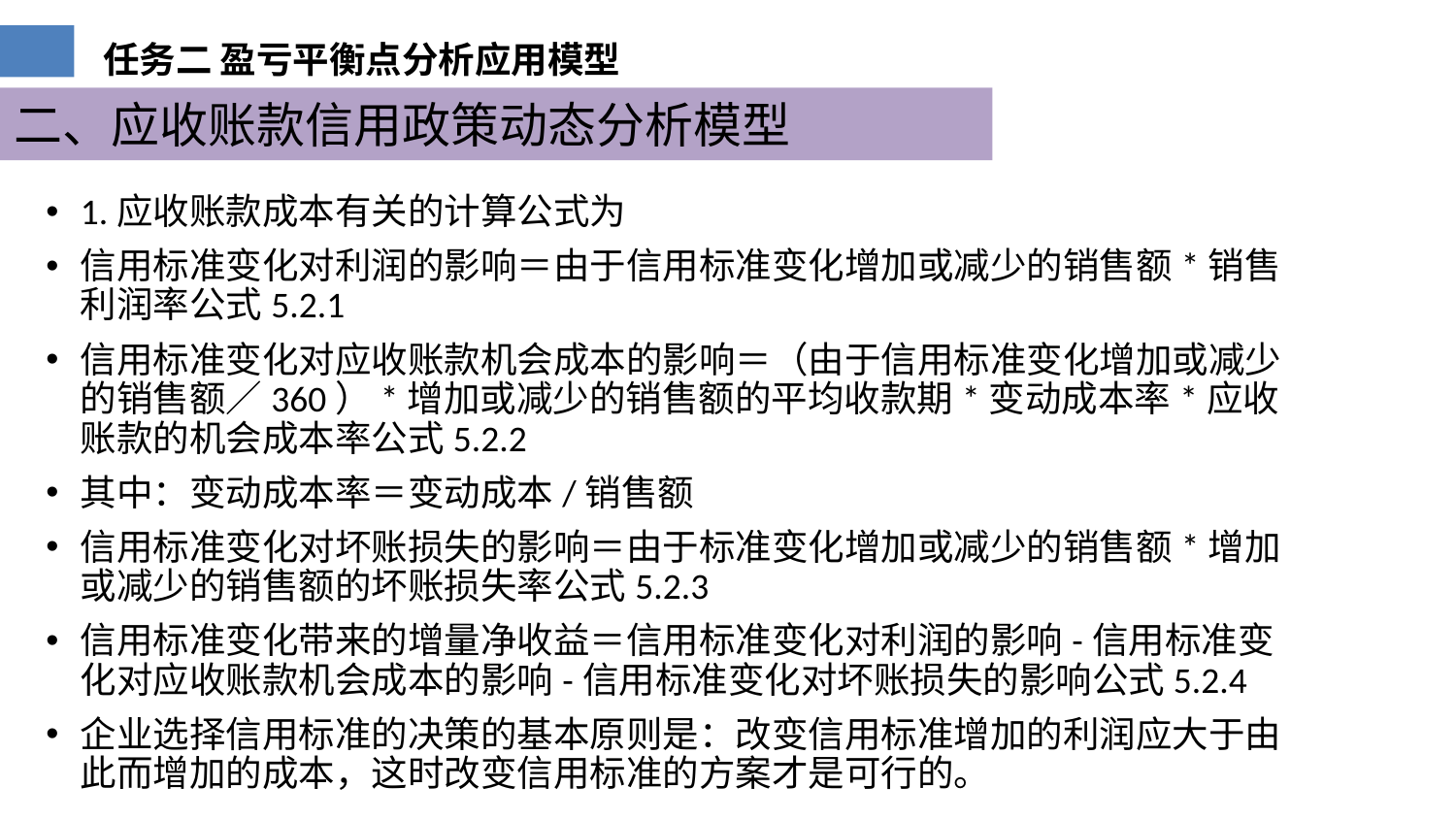

二、应收账款信用政策动态分析模型
1.应收账款成本有关的计算公式为
信用标准变化对利润的影响＝由于信用标准变化增加或减少的销售额*销售利润率公式5.2.1
信用标准变化对应收账款机会成本的影响＝（由于信用标准变化增加或减少的销售额／360）*增加或减少的销售额的平均收款期*变动成本率*应收账款的机会成本率公式5.2.2
其中：变动成本率＝变动成本/销售额
信用标准变化对坏账损失的影响＝由于标准变化增加或减少的销售额*增加或减少的销售额的坏账损失率公式5.2.3
信用标准变化带来的增量净收益＝信用标准变化对利润的影响-信用标准变化对应收账款机会成本的影响-信用标准变化对坏账损失的影响公式5.2.4
企业选择信用标准的决策的基本原则是：改变信用标准增加的利润应大于由此而增加的成本，这时改变信用标准的方案才是可行的。